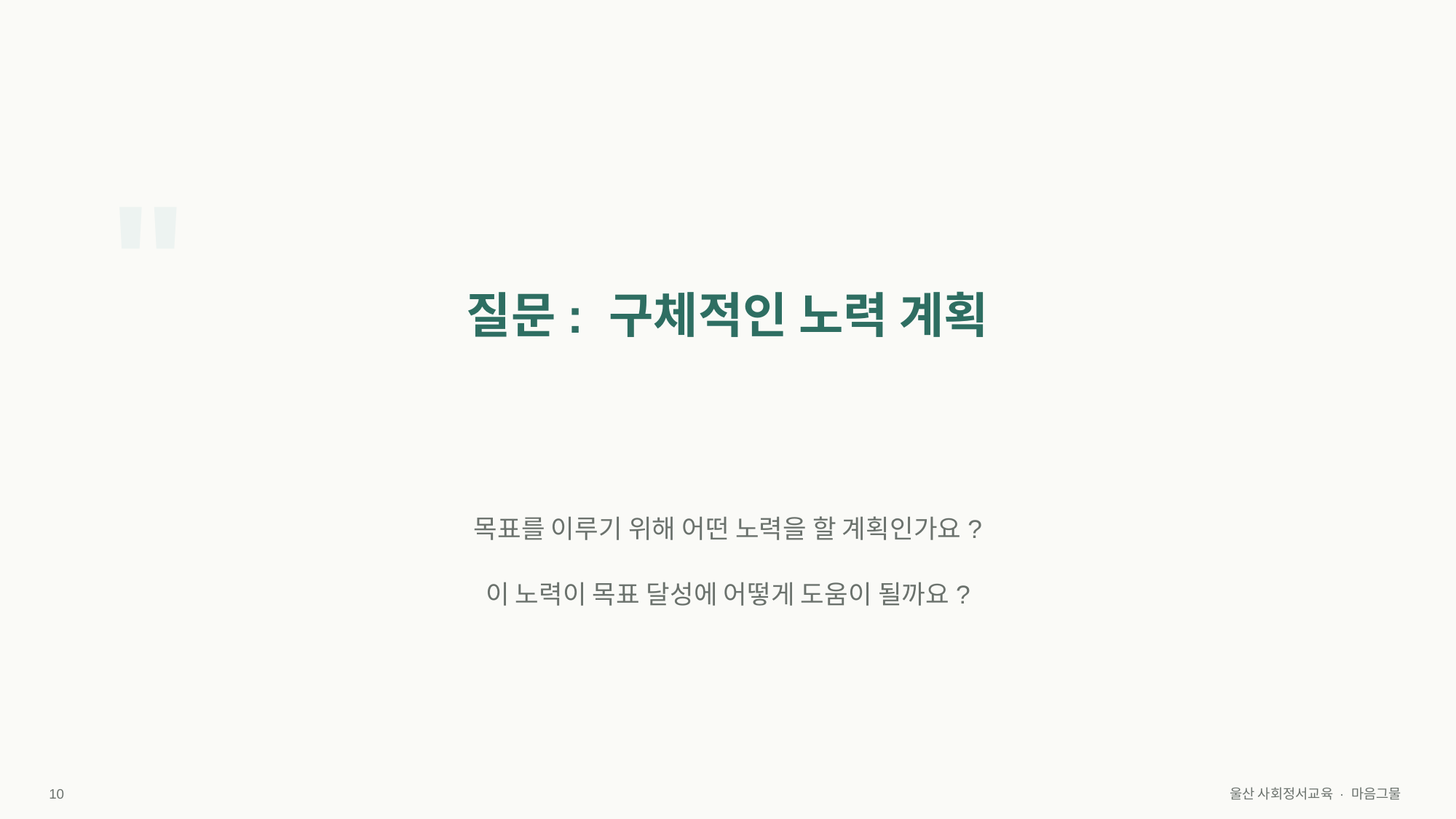

"
질문: 구체적인 노력 계획
목표를 이루기 위해 어떤 노력을 할 계획인가요?
이 노력이 목표 달성에 어떻게 도움이 될까요?
10
울산 사회정서교육 · 마음그물